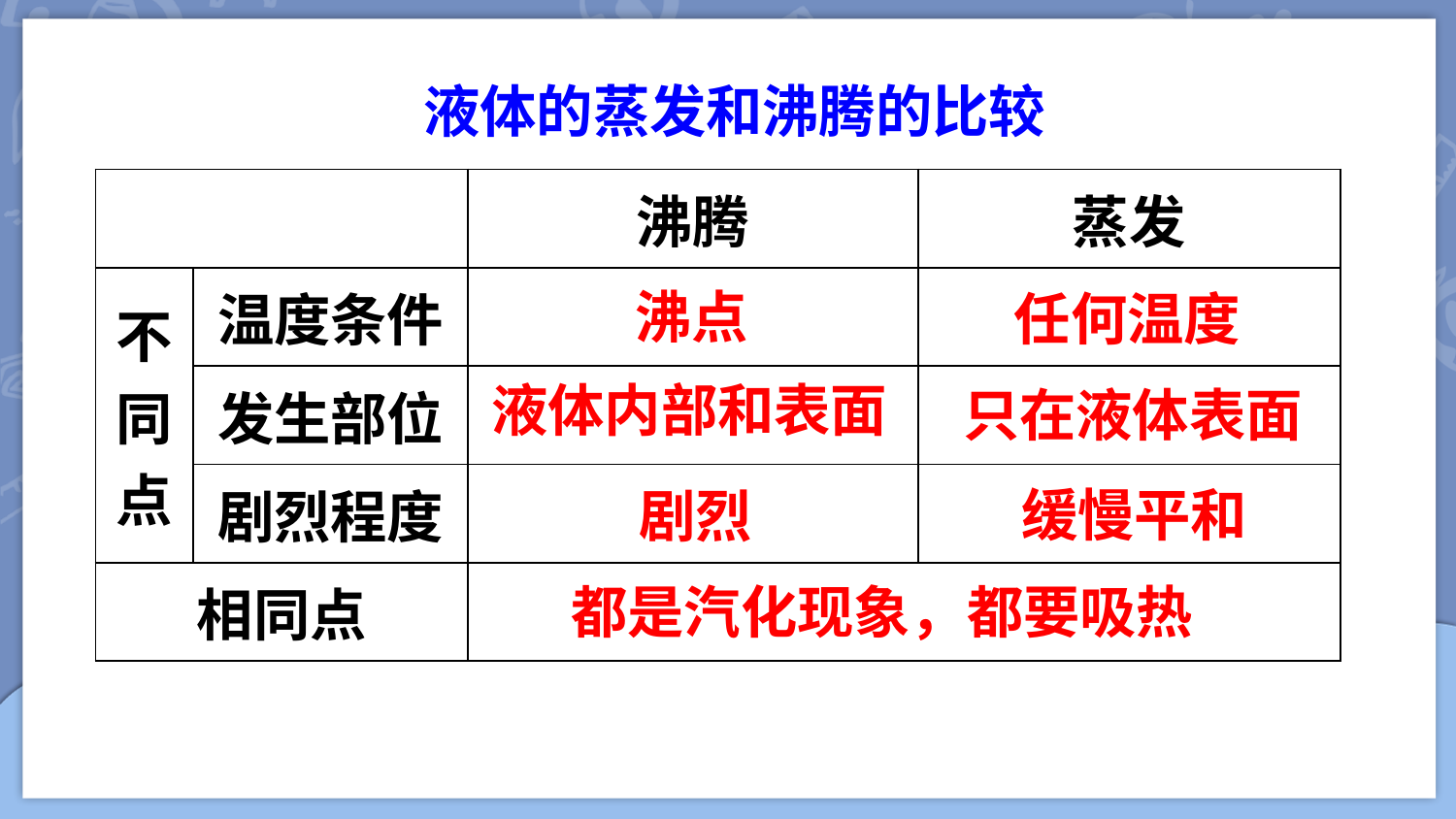

液体的蒸发和沸腾的比较
|  |  | 沸腾 | 蒸发 |
| --- | --- | --- | --- |
| 不同点 | 温度条件 |  |  |
|  | 发生部位 |  |  |
|  | 剧烈程度 |  |  |
| 相同点 |  |  |  |
沸点
任何温度
液体内部和表面
只在液体表面
缓慢平和
剧烈
都是汽化现象，都要吸热